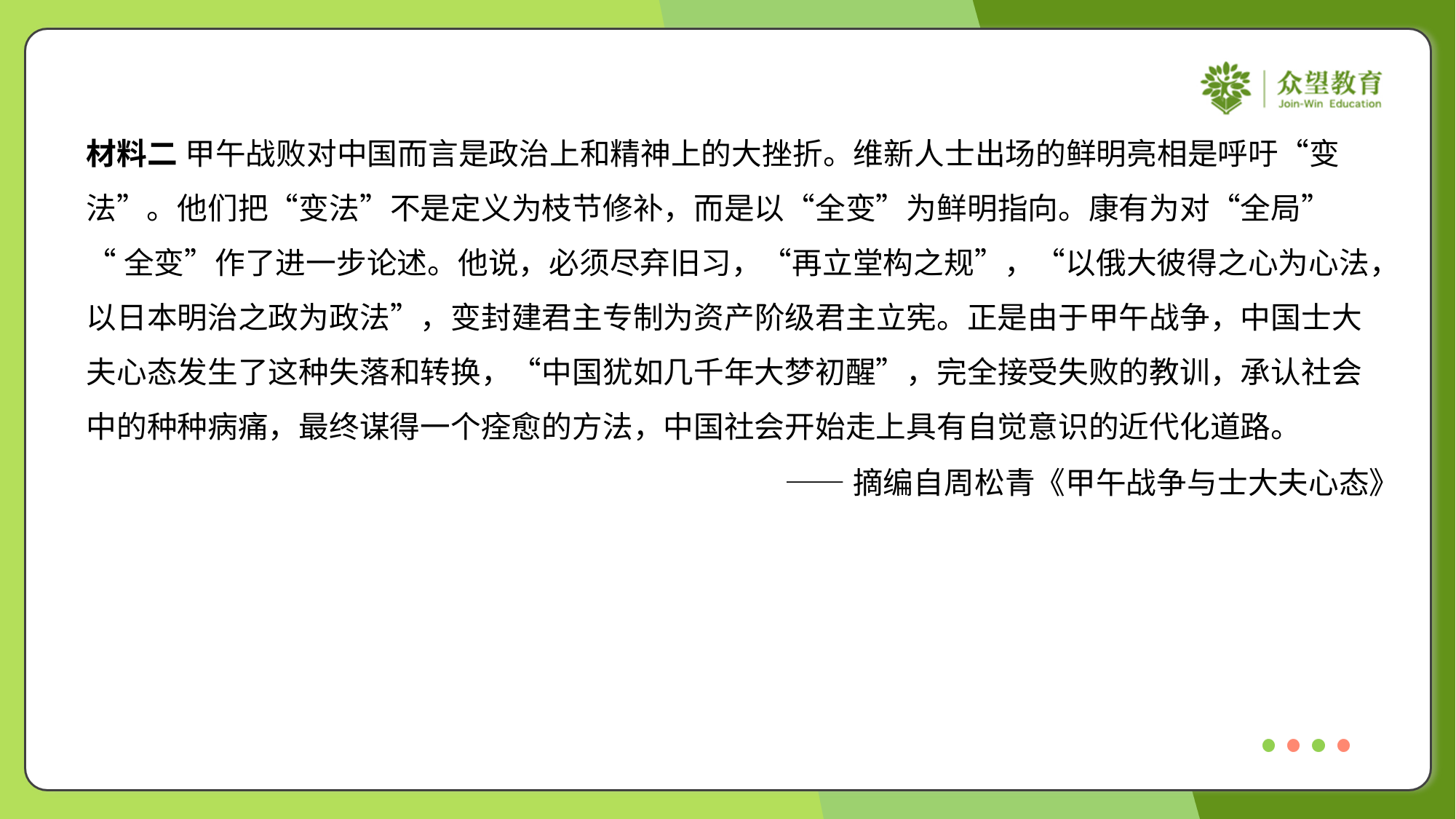

材料二 甲午战败对中国而言是政治上和精神上的大挫折。维新人士出场的鲜明亮相是呼吁“变
法”。他们把“变法”不是定义为枝节修补，而是以“全变”为鲜明指向。康有为对“全局”
“全变”作了进一步论述。他说，必须尽弃旧习，“再立堂构之规”，“以俄大彼得之心为心法，
以日本明治之政为政法”，变封建君主专制为资产阶级君主立宪。正是由于甲午战争，中国士大
夫心态发生了这种失落和转换，“中国犹如几千年大梦初醒”，完全接受失败的教训，承认社会
中的种种病痛，最终谋得一个痊愈的方法，中国社会开始走上具有自觉意识的近代化道路。
——摘编自周松青《甲午战争与士大夫心态》